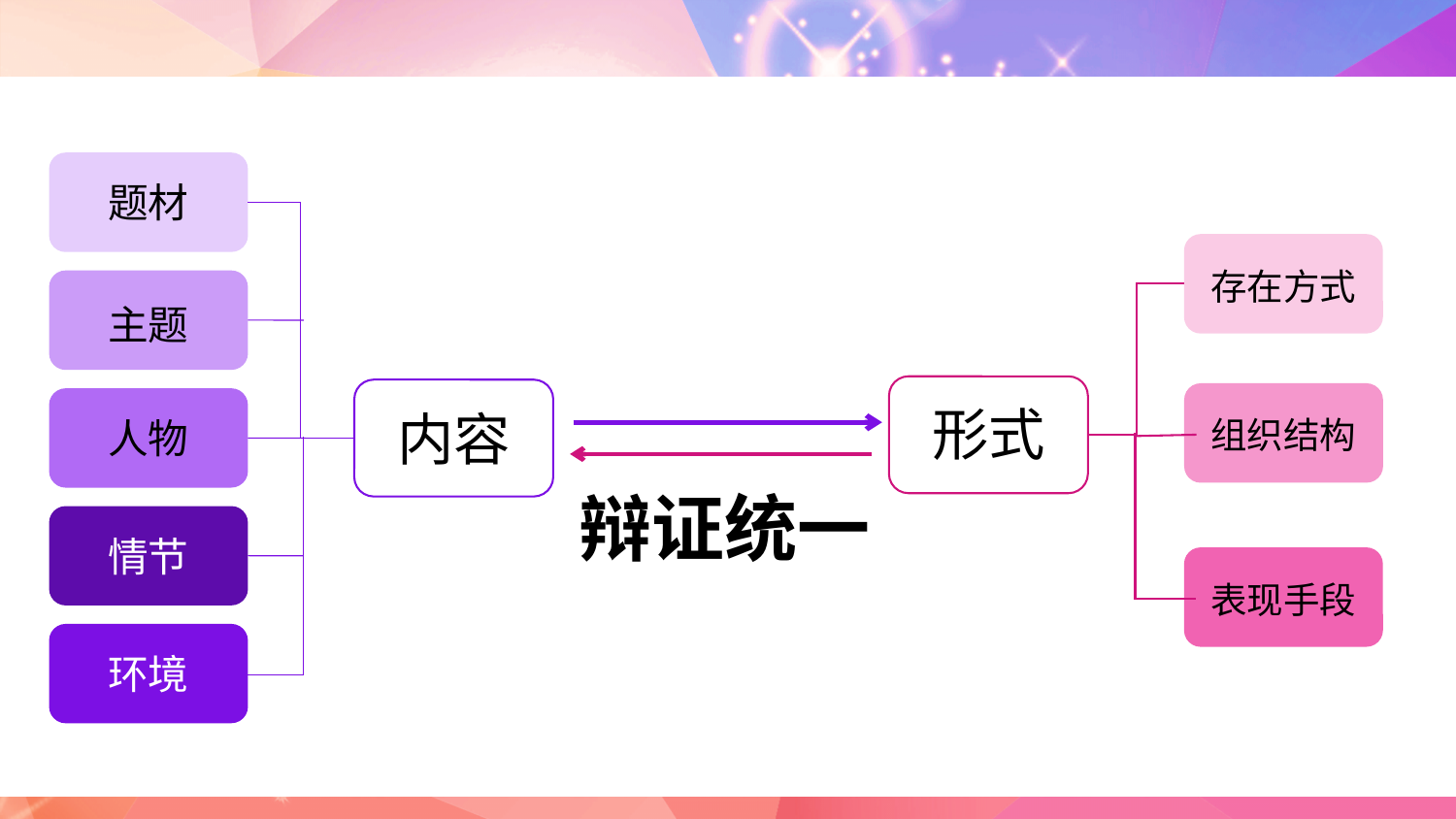

题材

主题

内容
人物

情节

环境

存在方式

组织结构
形式

表现手段
辩证统一